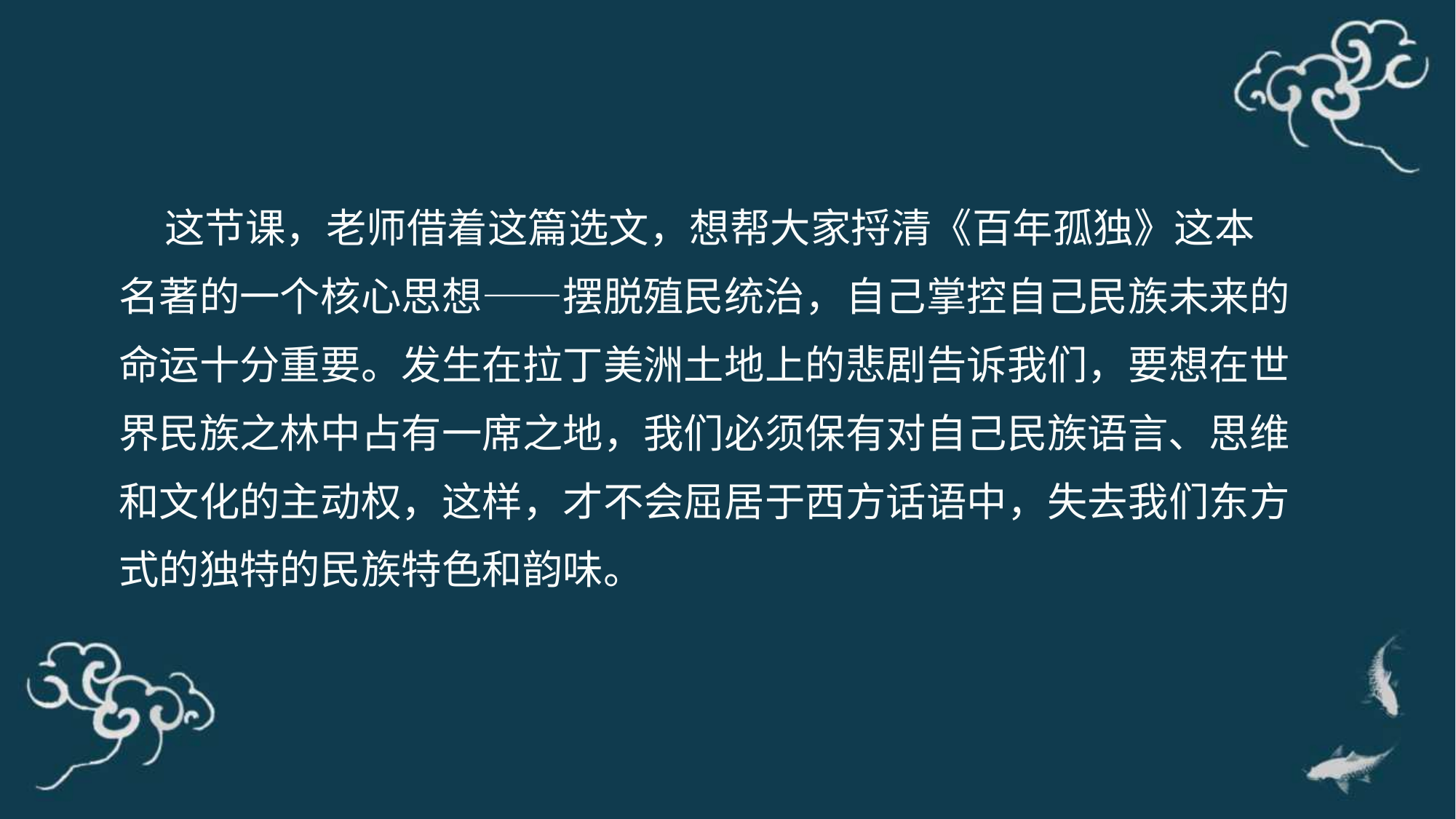

这节课，老师借着这篇选文，想帮大家捋清《百年孤独》这本名著的一个核心思想——摆脱殖民统治，自己掌控自己民族未来的命运十分重要。发生在拉丁美洲土地上的悲剧告诉我们，要想在世界民族之林中占有一席之地，我们必须保有对自己民族语言、思维和文化的主动权，这样，才不会屈居于西方话语中，失去我们东方式的独特的民族特色和韵味。